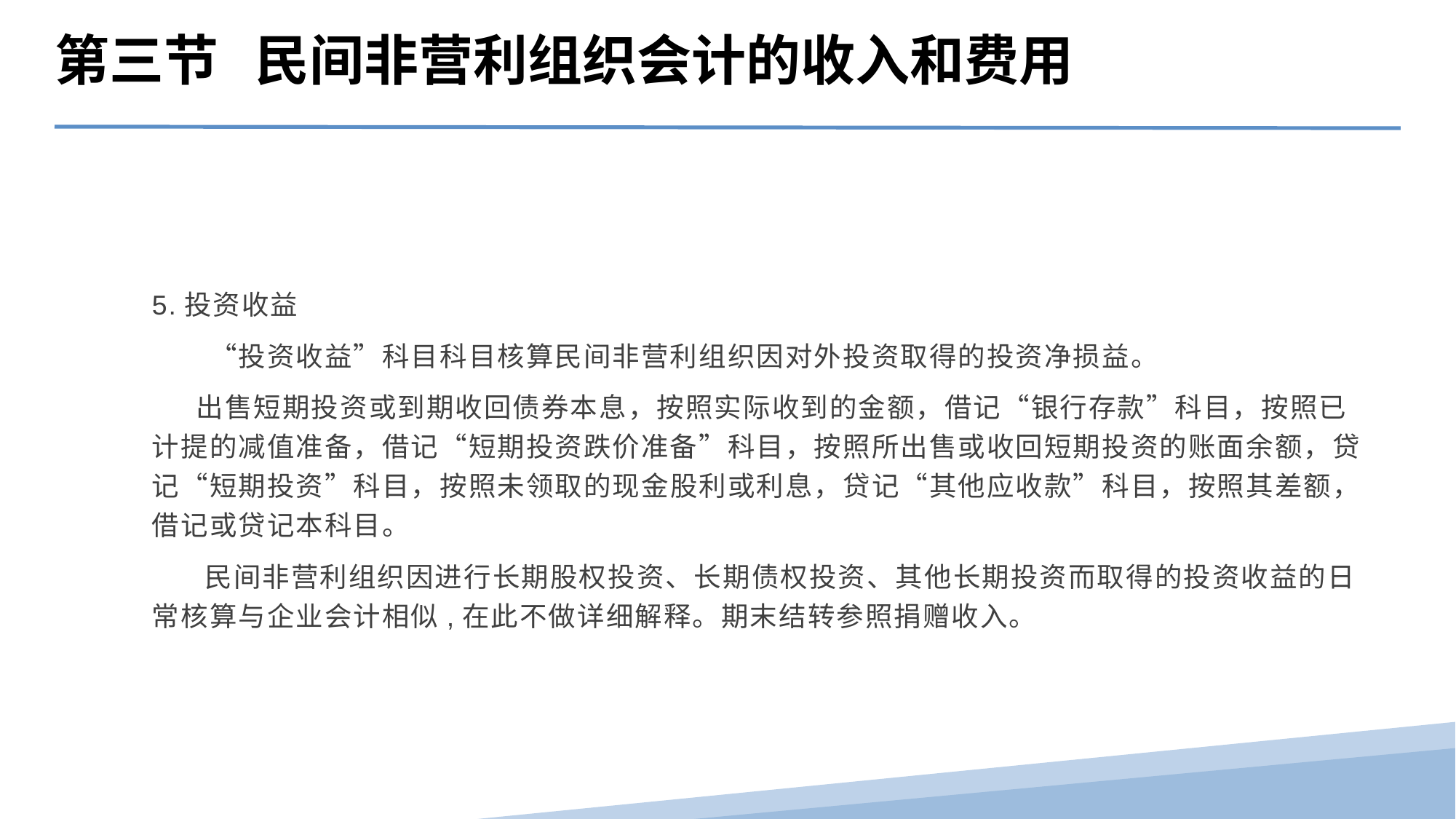

第三节   民间非营利组织会计的收入和费用
5.投资收益
　　“投资收益”科目科目核算民间非营利组织因对外投资取得的投资净损益。
　  出售短期投资或到期收回债券本息，按照实际收到的金额，借记“银行存款”科目，按照已计提的减值准备，借记“短期投资跌价准备”科目，按照所出售或收回短期投资的账面余额，贷记“短期投资”科目，按照未领取的现金股利或利息，贷记“其他应收款”科目，按照其差额，借记或贷记本科目。
      民间非营利组织因进行长期股权投资、长期债权投资、其他长期投资而取得的投资收益的日常核算与企业会计相似,在此不做详细解释。期末结转参照捐赠收入。